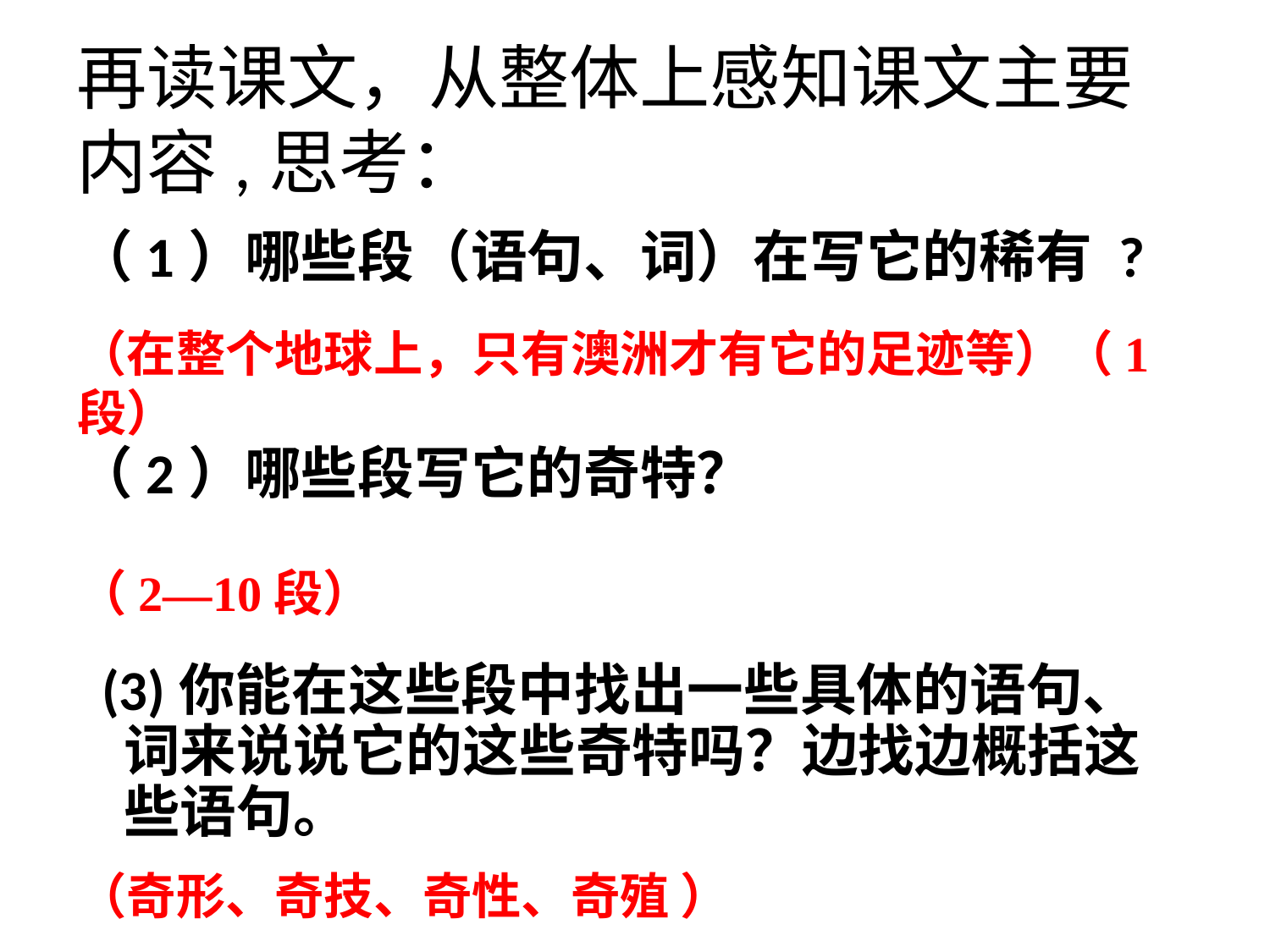

# 再读课文，从整体上感知课文主要内容,思考：
（1）哪些段（语句、词）在写它的稀有 ?

（2）哪些段写它的奇特？

  (3)你能在这些段中找出一些具体的语句、词来说说它的这些奇特吗？边找边概括这些语句。
（在整个地球上，只有澳洲才有它的足迹等）（1段）
（2—10段）
（奇形、奇技、奇性、奇殖 ）